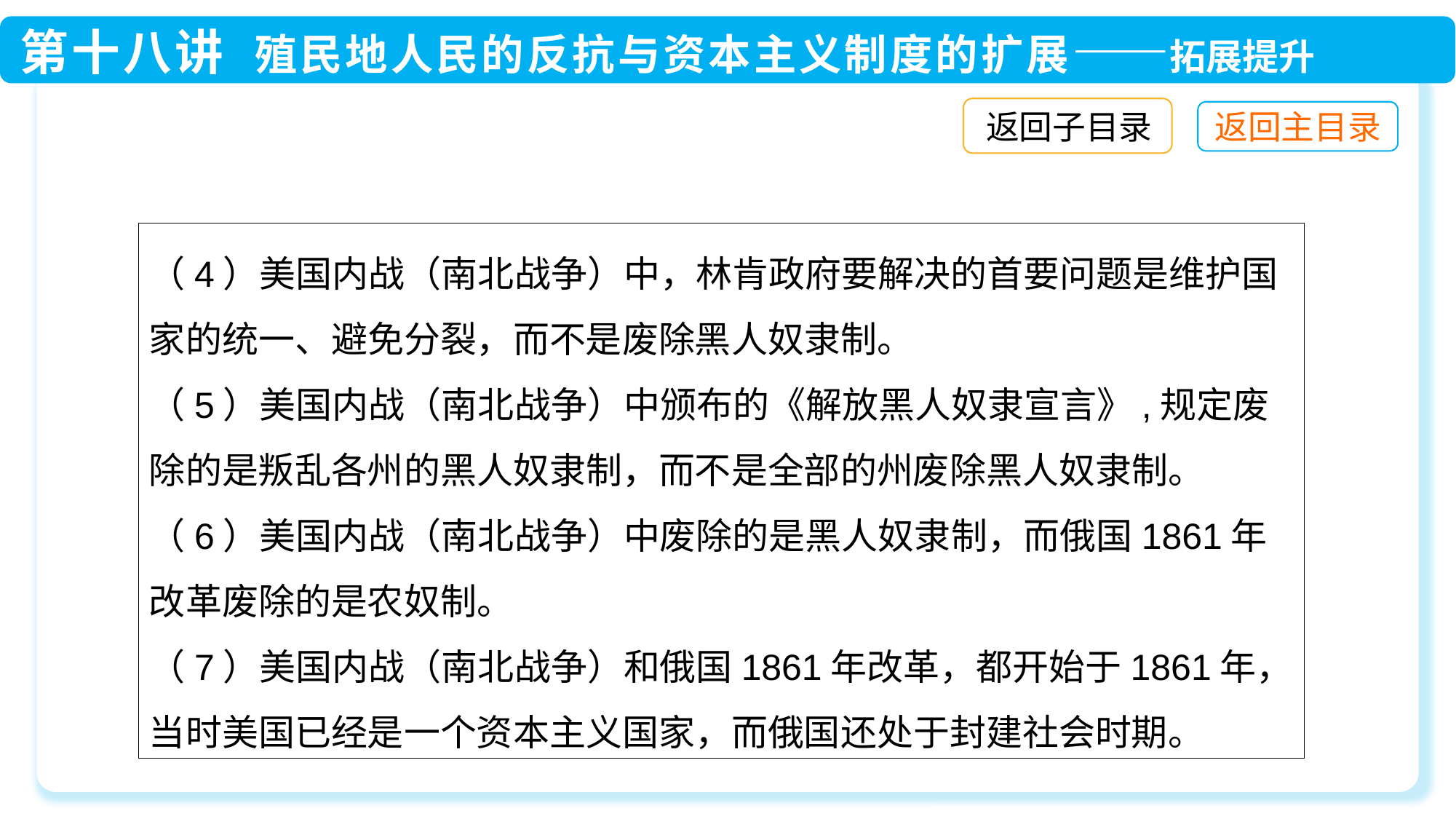

返回子目录
（4）美国内战（南北战争）中，林肯政府要解决的首要问题是维护国家的统一、避免分裂，而不是废除黑人奴隶制。
（5）美国内战（南北战争）中颁布的《解放黑人奴隶宣言》,规定废除的是叛乱各州的黑人奴隶制，而不是全部的州废除黑人奴隶制。
（6）美国内战（南北战争）中废除的是黑人奴隶制，而俄国1861年改革废除的是农奴制。
（7）美国内战（南北战争）和俄国1861年改革，都开始于1861年，当时美国已经是一个资本主义国家，而俄国还处于封建社会时期。